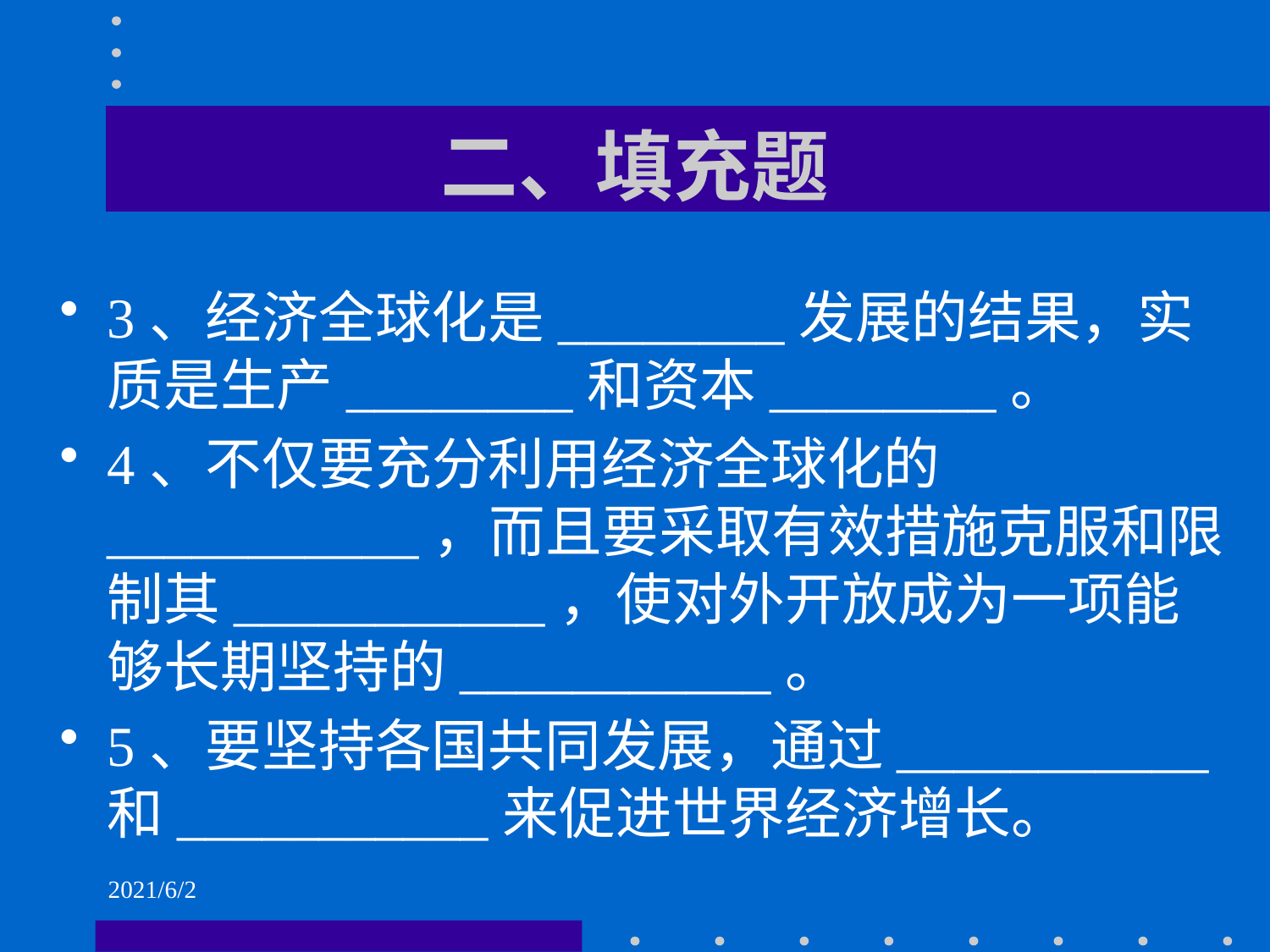

# 二、填充题
3、经济全球化是________发展的结果，实质是生产________和资本________。
4、不仅要充分利用经济全球化的___________，而且要采取有效措施克服和限制其___________，使对外开放成为一项能够长期坚持的___________。
5、要坚持各国共同发展，通过___________和___________来促进世界经济增长。
2021/6/2